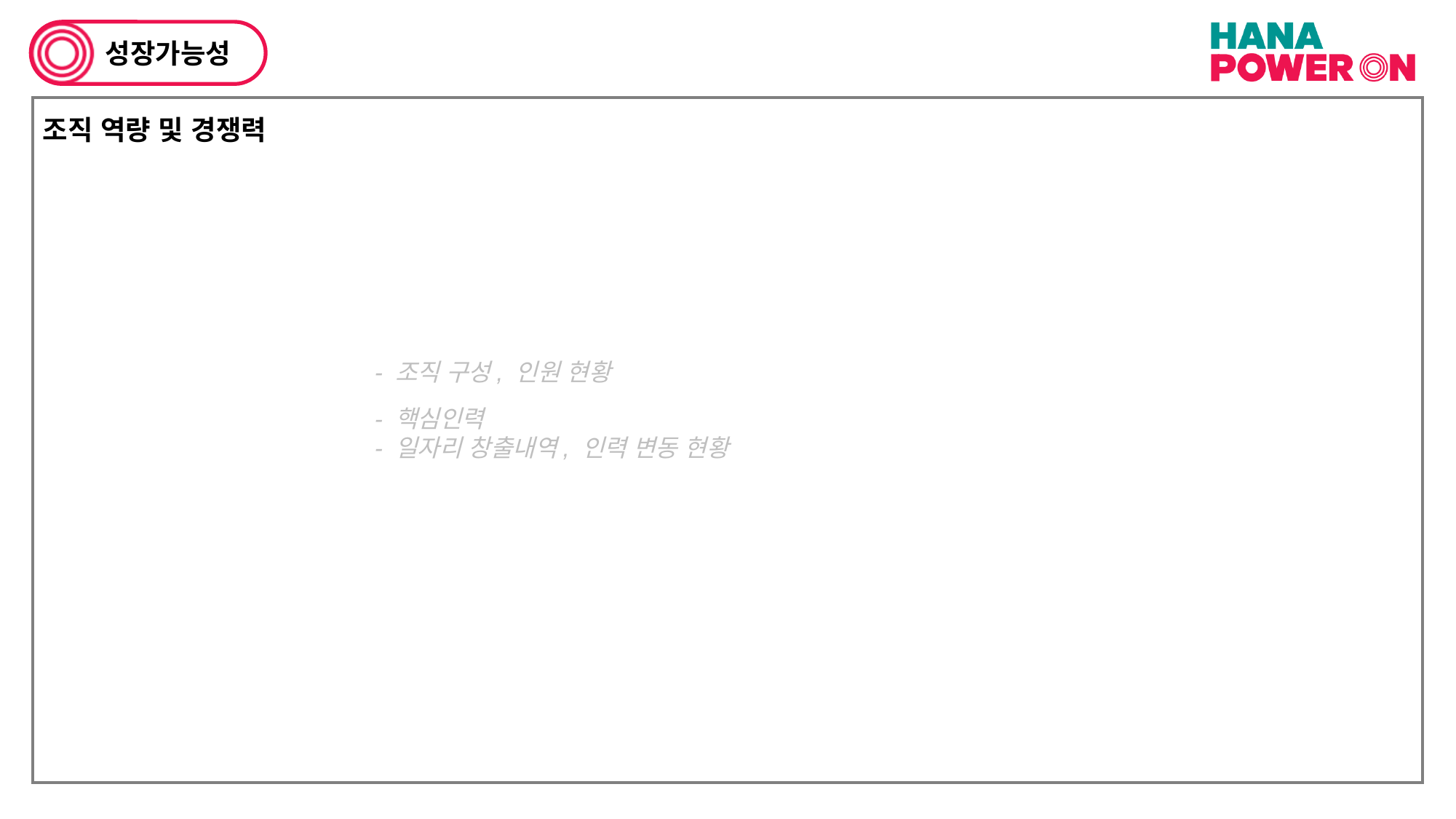

성장가능성
조직 역량 및 경쟁력
- 조직 구성, 인원 현황
- 핵심인력
- 일자리 창출내역, 인력 변동 현황